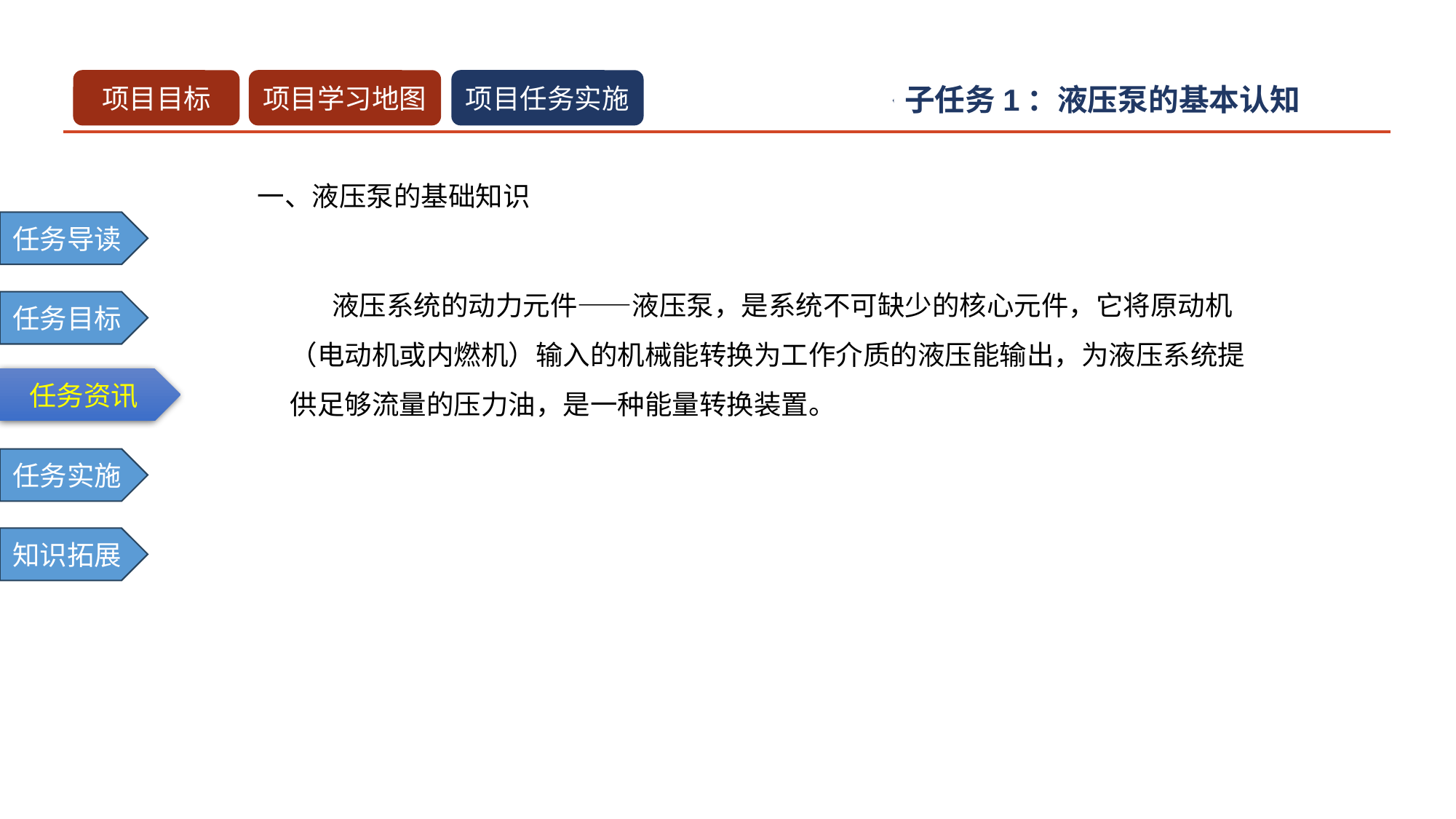

子任务1：液压泵的基本认知
一、液压泵的基础知识
     液压系统的动力元件——液压泵，是系统不可缺少的核心元件，它将原动机（电动机或内燃机）输入的机械能转换为工作介质的液压能输出，为液压系统提供足够流量的压力油，是一种能量转换装置。